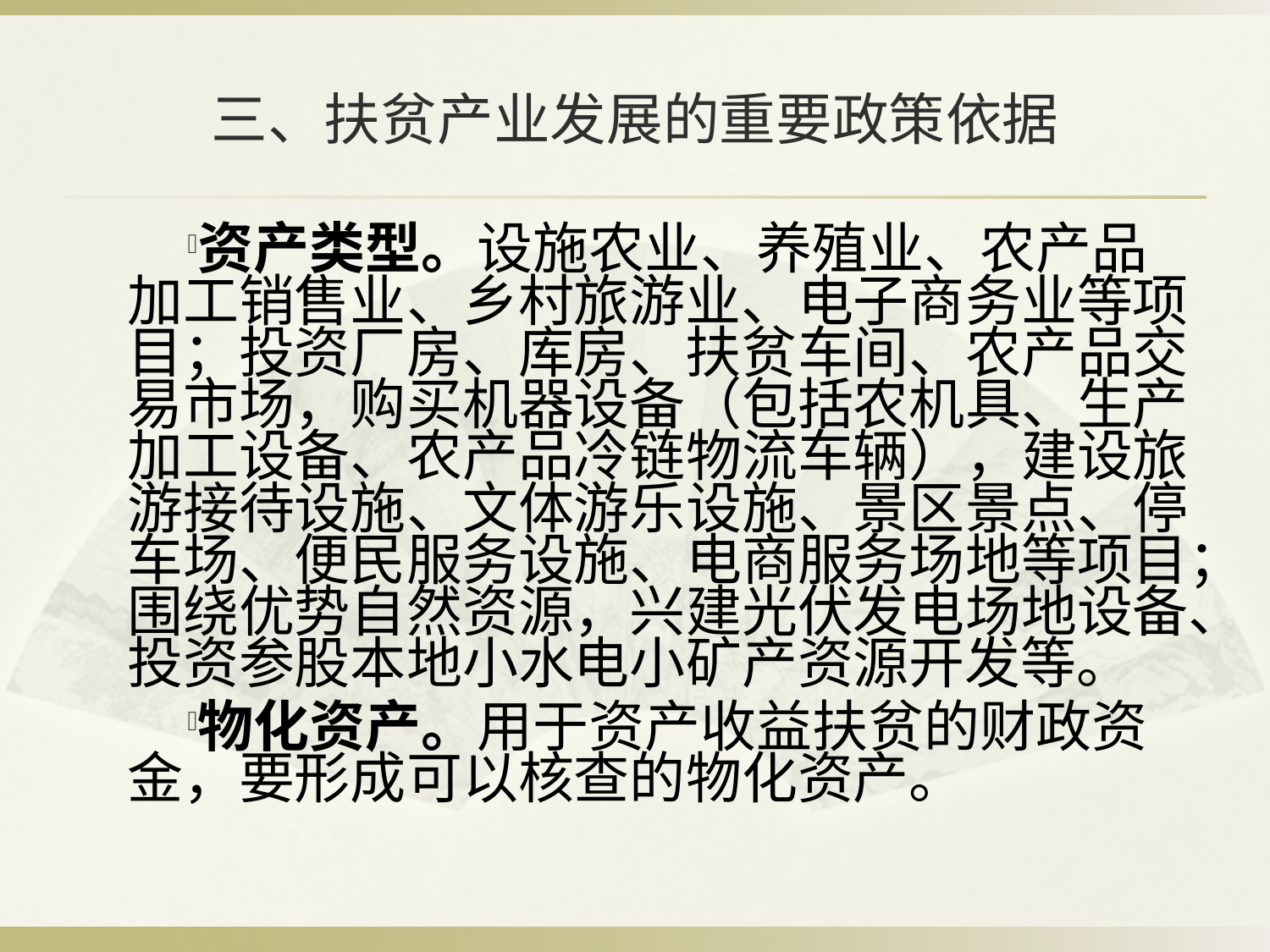

# 三、扶贫产业发展的重要政策依据
资产类型。设施农业、养殖业、农产品加工销售业、乡村旅游业、电子商务业等项目；投资厂房、库房、扶贫车间、农产品交易市场，购买机器设备（包括农机具、生产加工设备、农产品冷链物流车辆），建设旅游接待设施、文体游乐设施、景区景点、停车场、便民服务设施、电商服务场地等项目；围绕优势自然资源，兴建光伏发电场地设备、投资参股本地小水电小矿产资源开发等。
物化资产。用于资产收益扶贫的财政资金，要形成可以核查的物化资产。